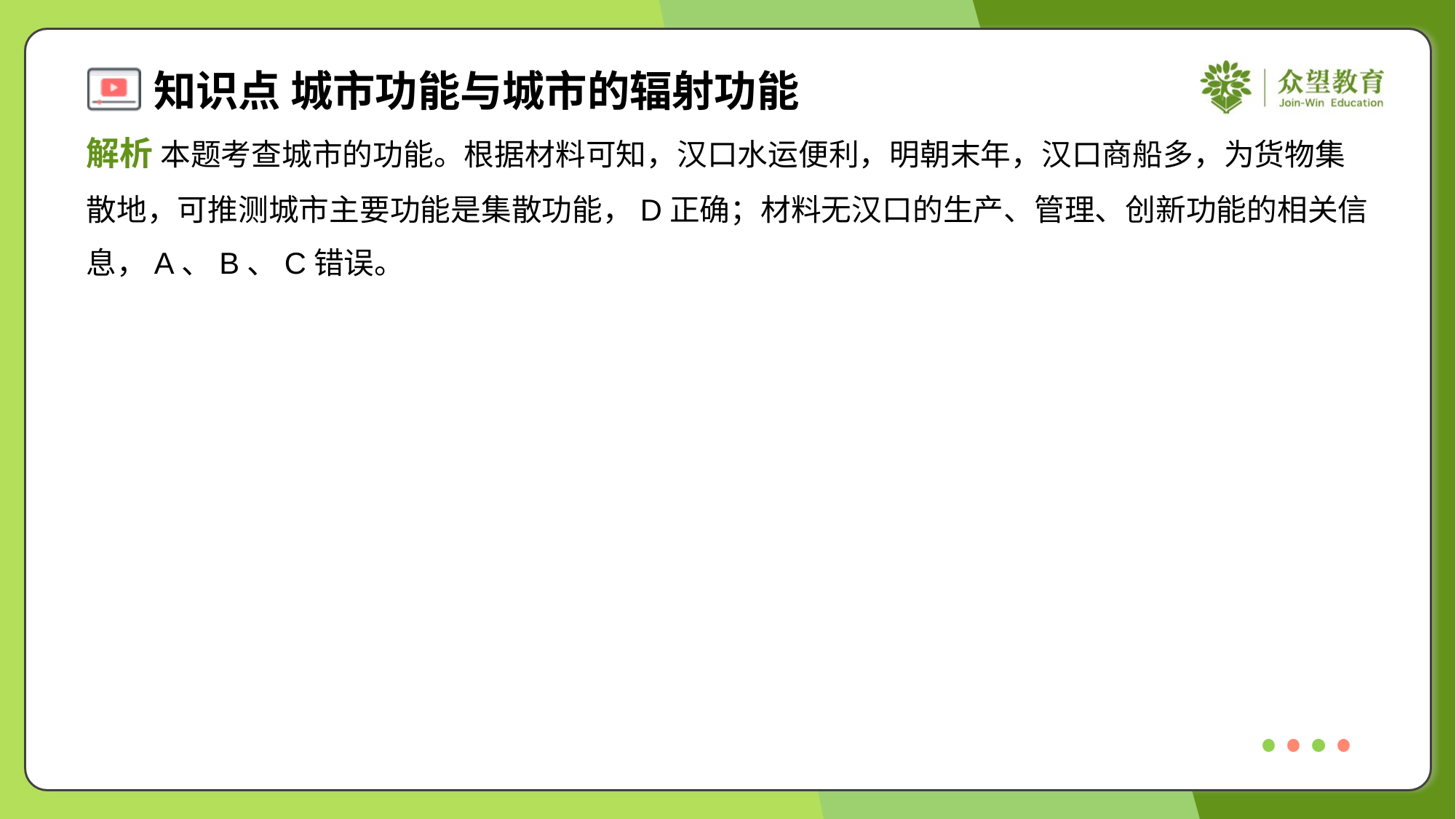

解析 本题考查城市的功能。根据材料可知，汉口水运便利，明朝末年，汉口商船多，为货物集
散地，可推测城市主要功能是集散功能，D正确；材料无汉口的生产、管理、创新功能的相关信
息，A、B、C错误。